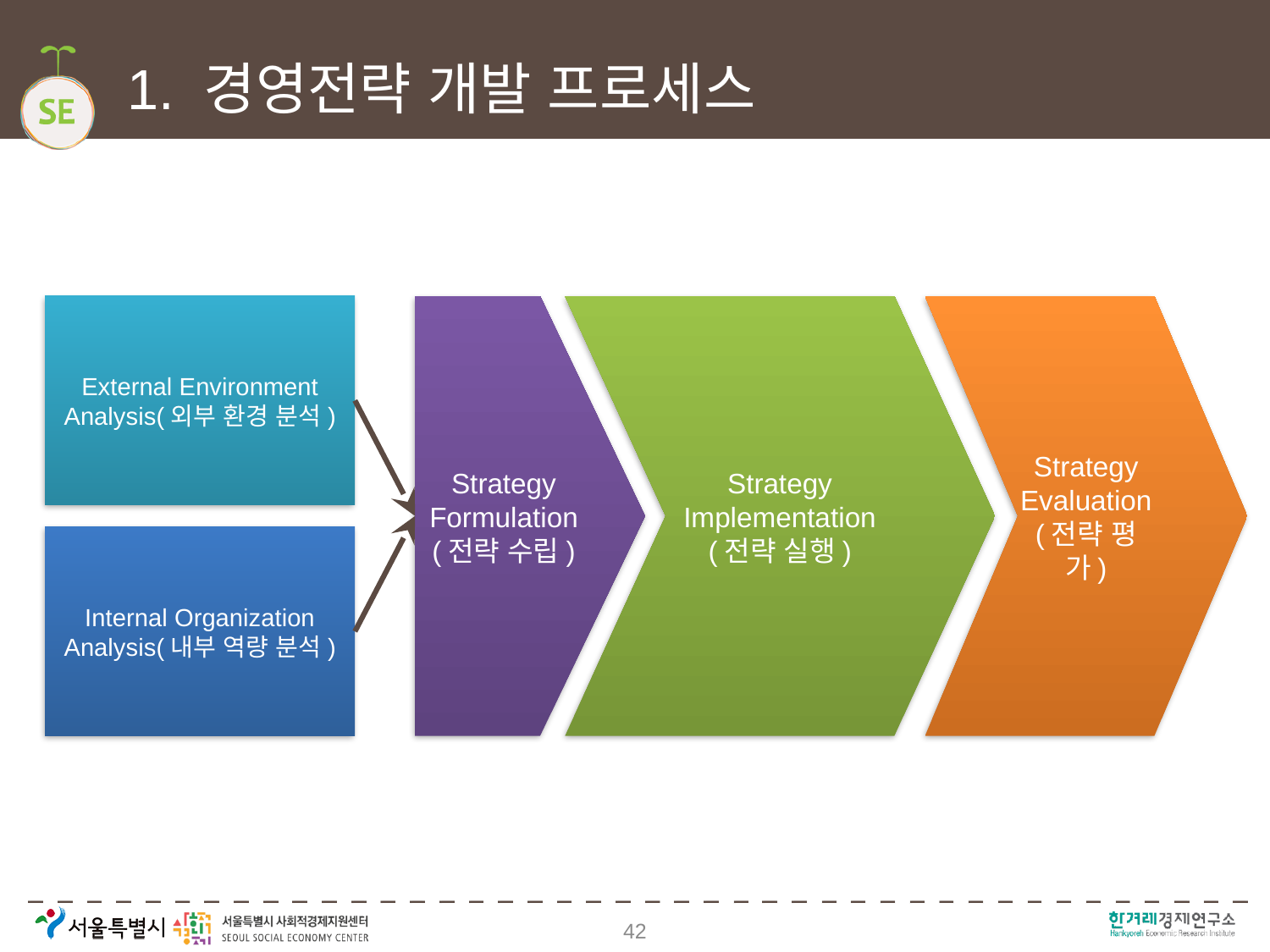

# 1. 경영전략 개발 프로세스
External Environment Analysis(외부 환경 분석)
Strategy
Implementation
(전략 실행)
Strategy
Evaluation
(전략 평가)
Strategy
Formulation
(전략 수립)
Internal Organization Analysis(내부 역량 분석)
42